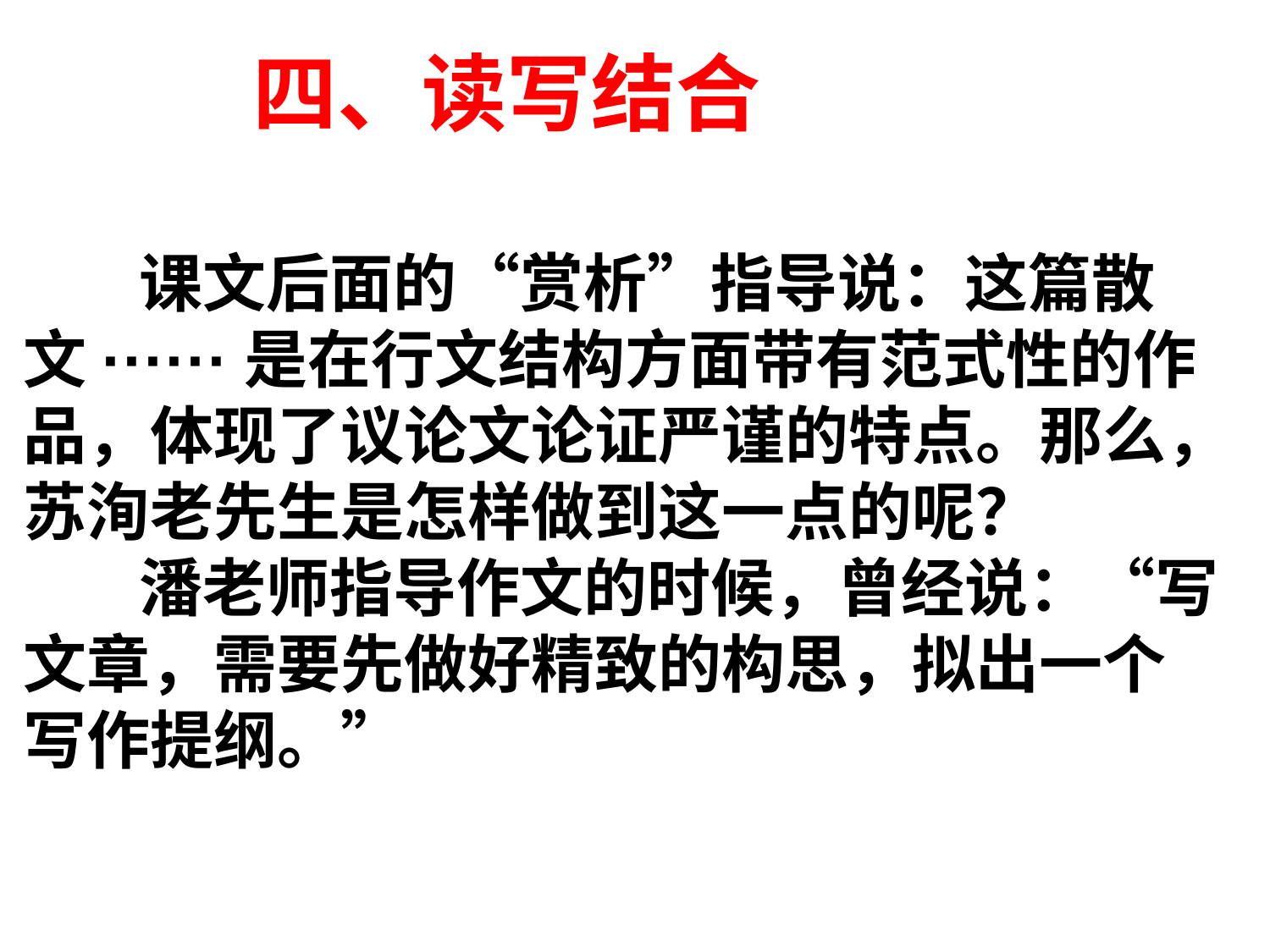

四、读写结合

       课文后面的“赏析”指导说：这篇散文······是在行文结构方面带有范式性的作品，体现了议论文论证严谨的特点。那么，苏洵老先生是怎样做到这一点的呢？
       潘老师指导作文的时候，曾经说：“写文章，需要先做好精致的构思，拟出一个写作提纲。”